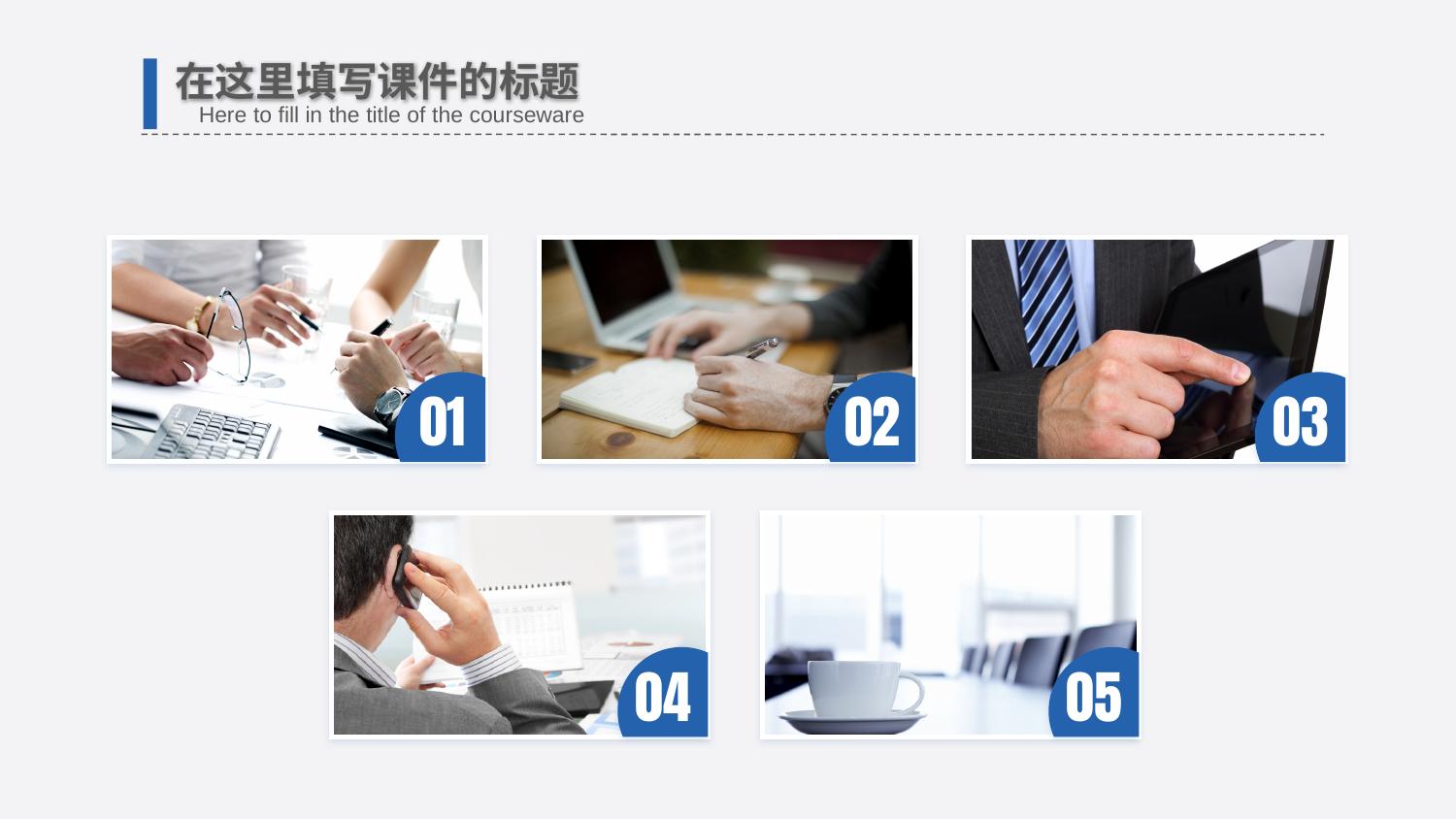

在这里填写课件的标题

Here to fill in the title of the courseware

01

02

03

04

05